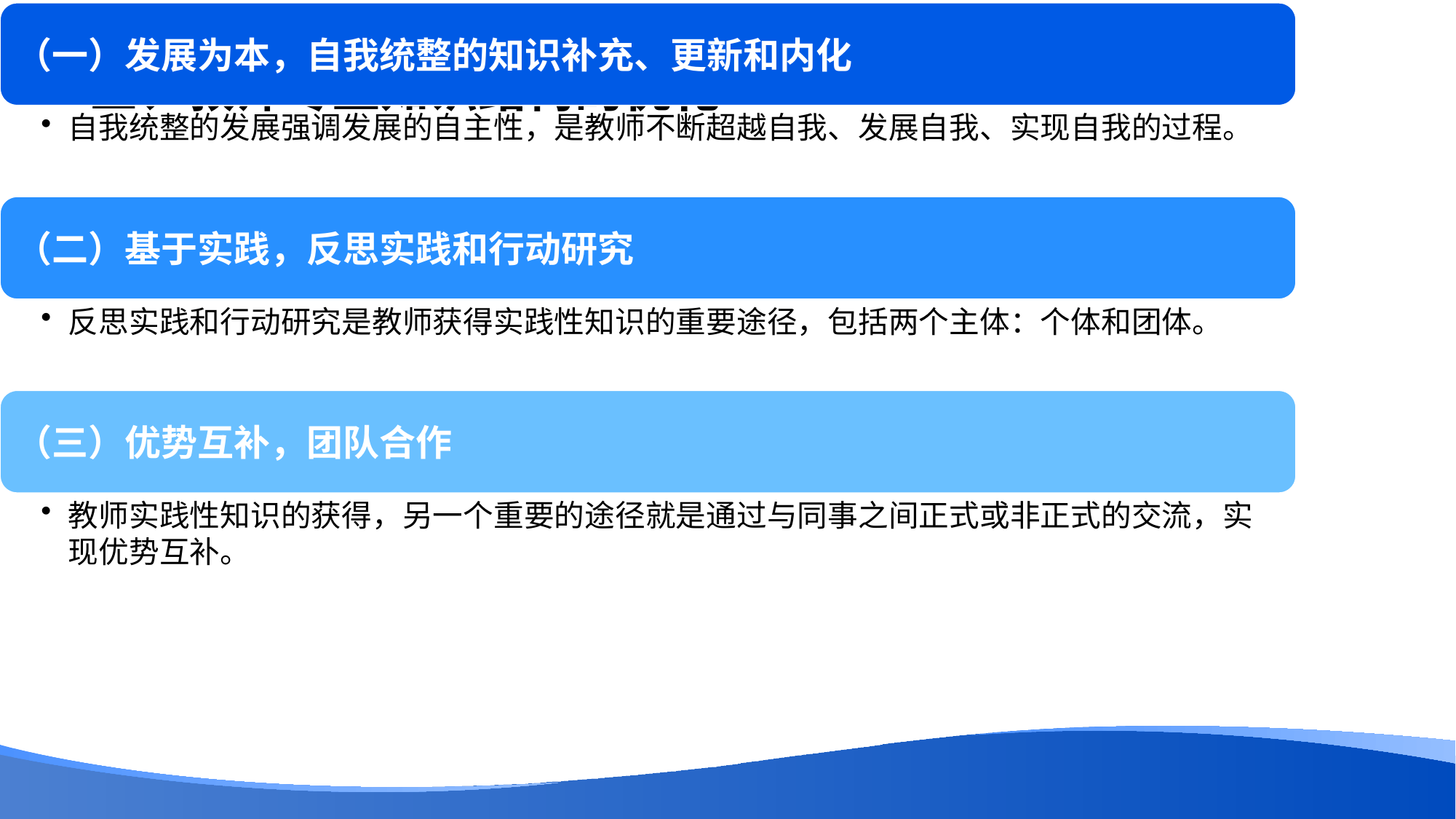

# 三、教师专业知识结构的优化
（一）发展为本，自我统整的知识补充、更新和内化
自我统整的发展强调发展的自主性，是教师不断超越自我、发展自我、实现自我的过程。
（二）基于实践，反思实践和行动研究
反思实践和行动研究是教师获得实践性知识的重要途径，包括两个主体：个体和团体。
（三）优势互补，团队合作
教师实践性知识的获得，另一个重要的途径就是通过与同事之间正式或非正式的交流，实现优势互补。